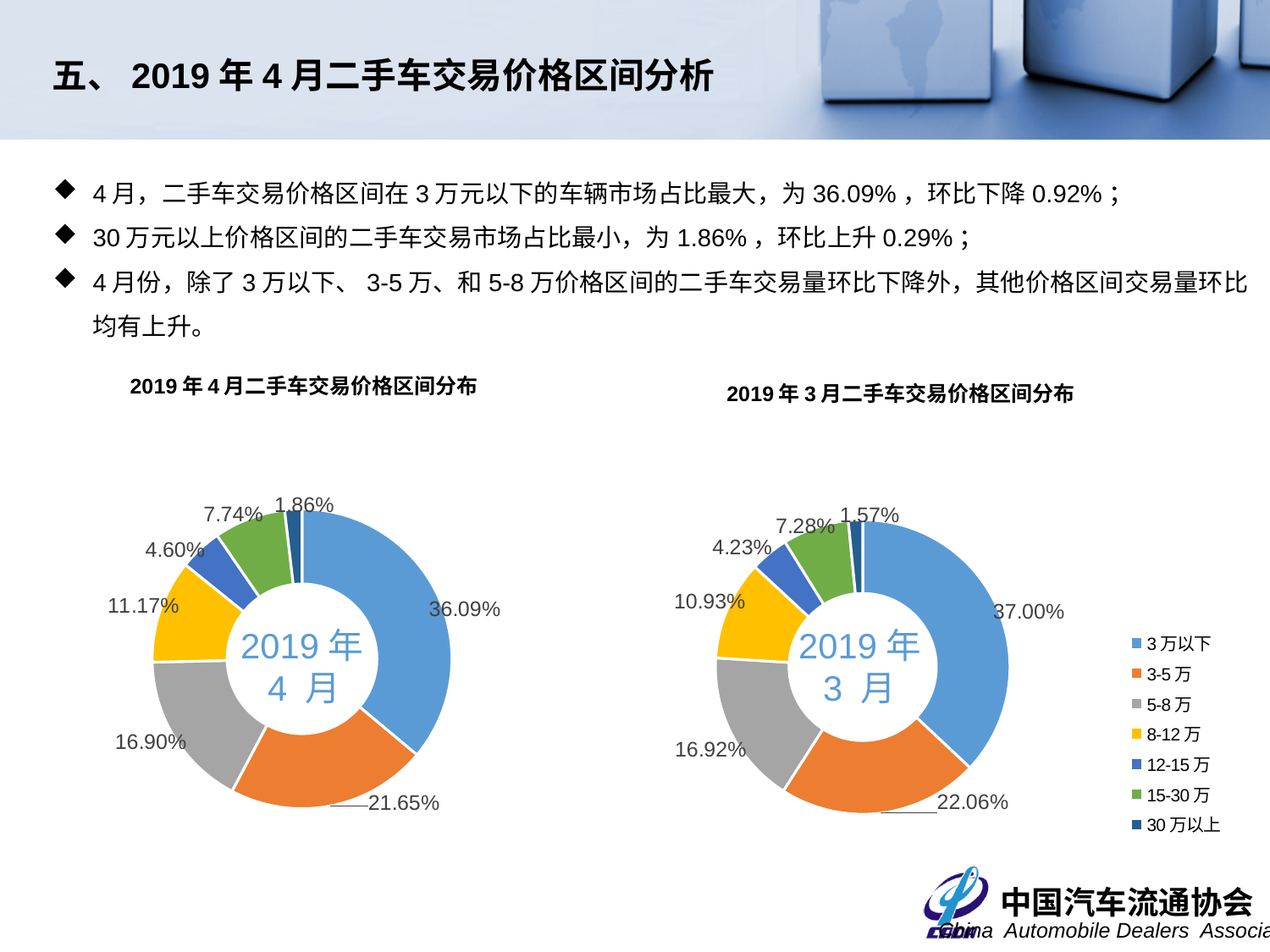

五、2019年4月二手车交易价格区间分析
4月，二手车交易价格区间在3万元以下的车辆市场占比最大，为36.09%，环比下降0.92%；
30万元以上价格区间的二手车交易市场占比最小，为1.86%，环比上升0.29%；
4月份，除了3万以下、3-5万、和5-8万价格区间的二手车交易量环比下降外，其他价格区间交易量环比均有上升。

### Chart: 2019年4月二手车交易价格区间分布

| Category |  |
|---|---|
| 3万以下 | 0.3608526828759805 |
| 3-5万 | 0.21653245771766608 |
| 5-8万 | 0.16900772244373213 |
| 8-12万 | 0.1117104908833468 |
| 12-15万 | 0.0459611358681017 |
| 15-30万 | 0.07737211059859797 |
| 30万以上 | 0.018563399612574815 |

### Chart: 2019年3月二手车交易价格区间分布

| Category |  |
|---|---|
| 3万以下 | 0.370016097365801 |
| 3-5万 | 0.2205990453238548 |
| 5-8万 | 0.16924565696792623 |
| 8-12万 | 0.10932251491099924 |
| 12-15万 | 0.04233700254022015 |
| 15-30万 | 0.07281964436917866 |
| 30万以上 | 0.015660038522019894 |
2019年4 月
2019年
3 月